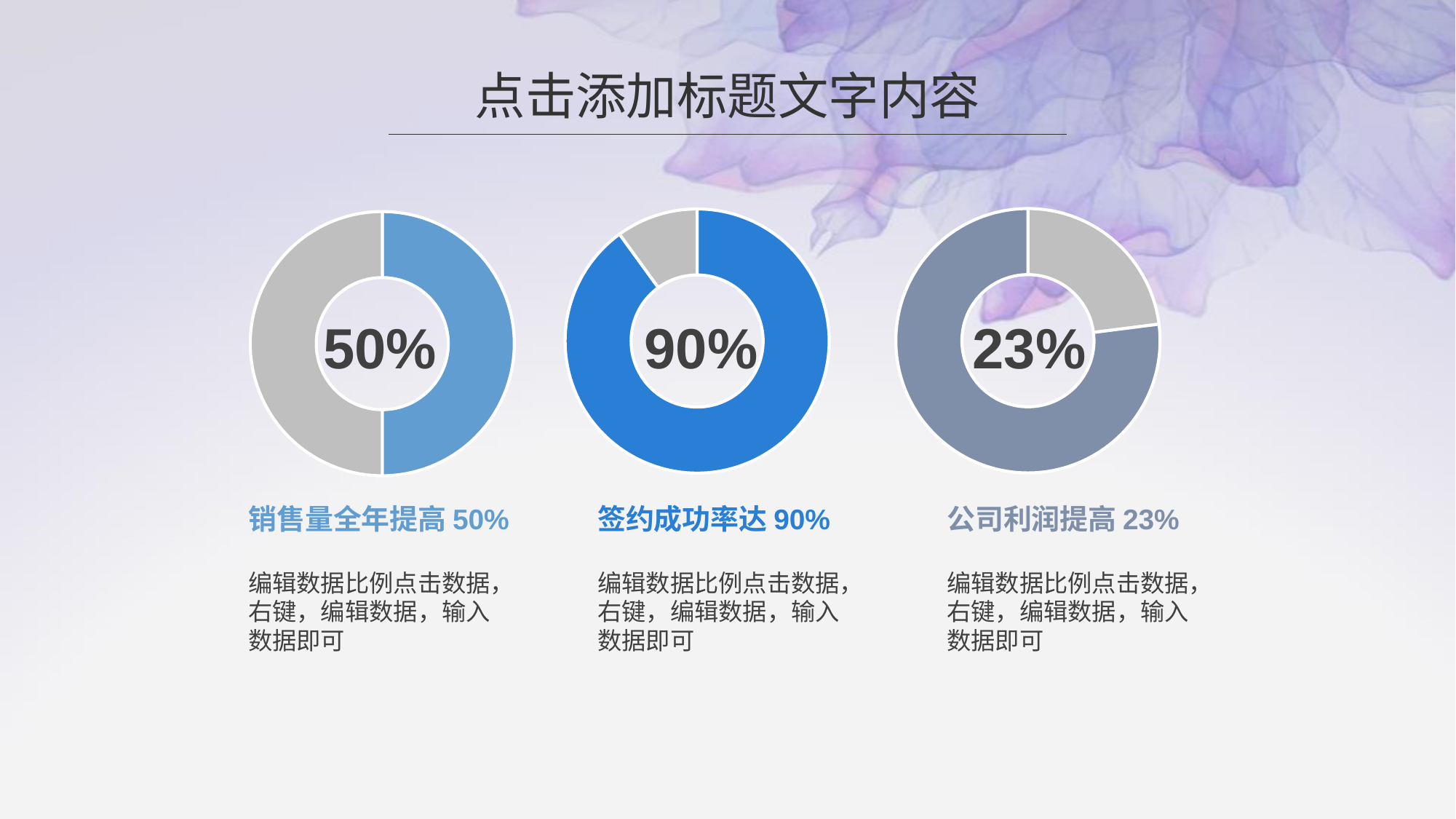

点击添加标题文字内容

### Chart

| Category |  |
|---|---|
23%

### Chart

| Category |  |
|---|---|
90%

### Chart

| Category |  |
|---|---|
50%
销售量全年提高50%
编辑数据比例点击数据，右键，编辑数据，输入数据即可
签约成功率达90%
编辑数据比例点击数据，右键，编辑数据，输入数据即可
公司利润提高23%
编辑数据比例点击数据，右键，编辑数据，输入数据即可